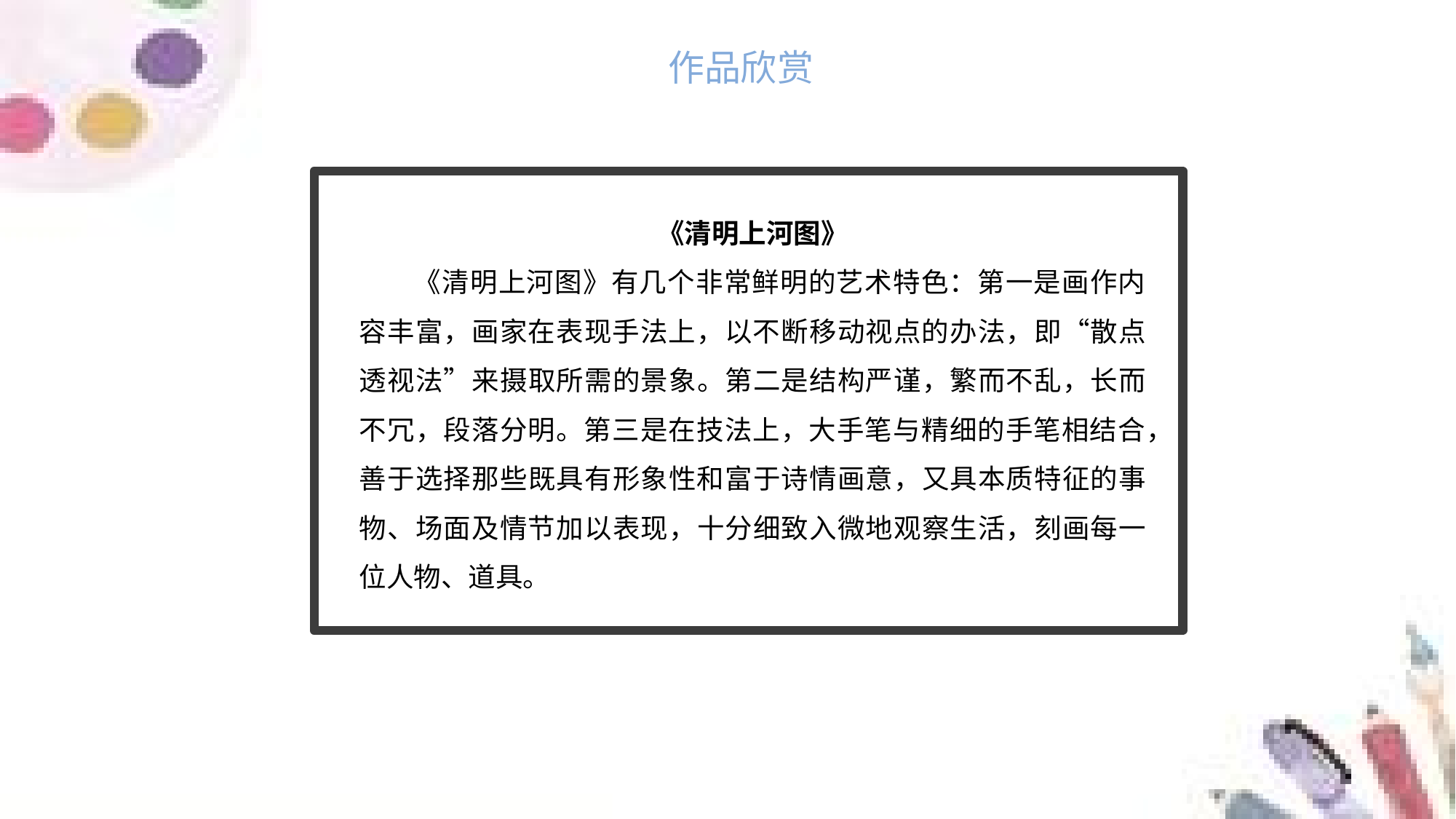

作品欣赏

《清明上河图》
《清明上河图》有几个非常鲜明的艺术特色：第一是画作内容丰富，画家在表现手法上，以不断移动视点的办法，即“散点透视法”来摄取所需的景象。第二是结构严谨，繁而不乱，长而不冗，段落分明。第三是在技法上，大手笔与精细的手笔相结合，善于选择那些既具有形象性和富于诗情画意，又具本质特征的事物、场面及情节加以表现，十分细致入微地观察生活，刻画每一位人物、道具。
17